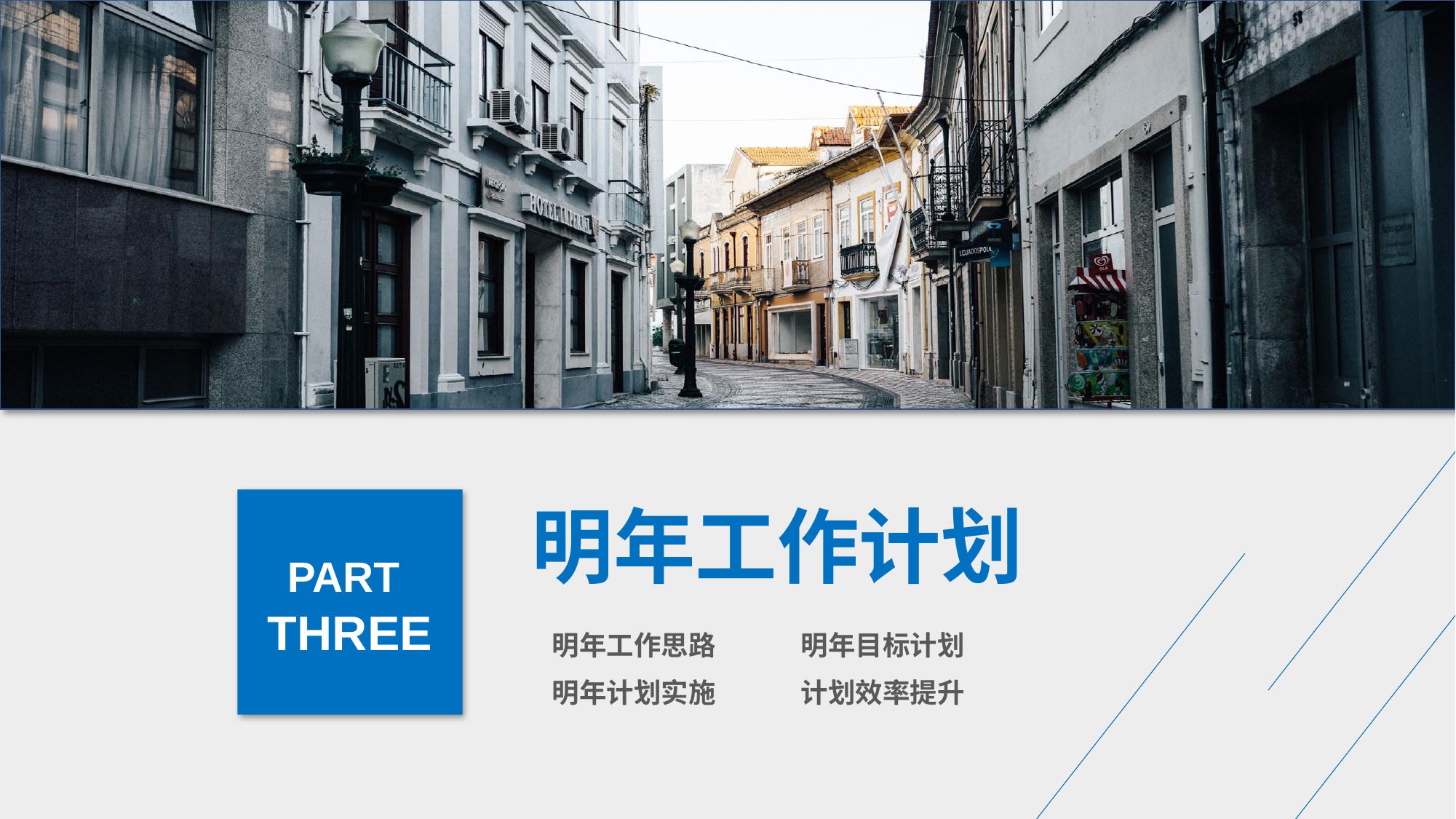

PART
THREE
明年工作计划
明年工作思路
明年目标计划
明年计划实施
计划效率提升